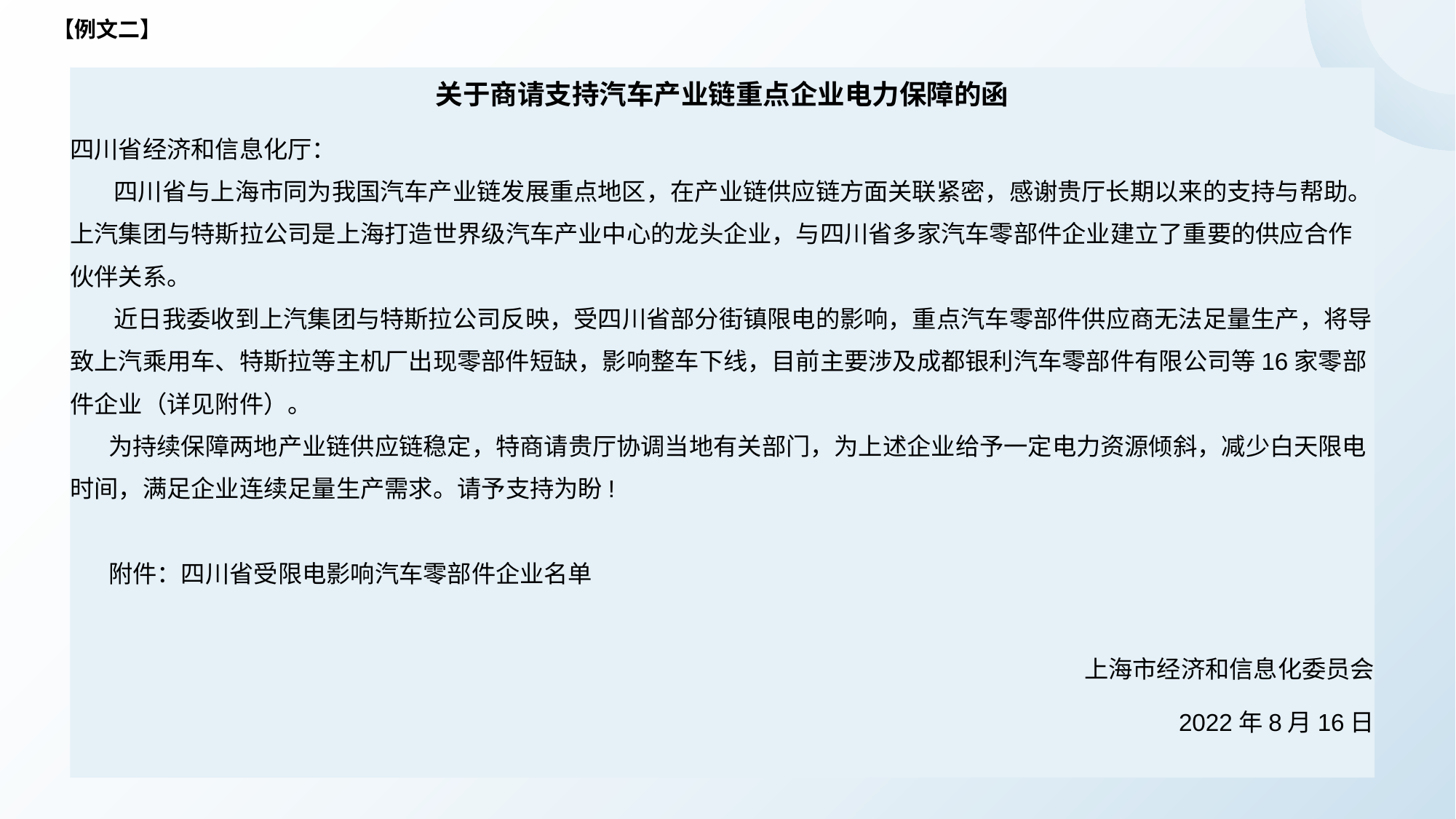

【例文二】
关于商请支持汽车产业链重点企业电力保障的函
四川省经济和信息化厅：
       四川省与上海市同为我国汽车产业链发展重点地区，在产业链供应链方面关联紧密，感谢贵厅长期以来的支持与帮助。上汽集团与特斯拉公司是上海打造世界级汽车产业中心的龙头企业，与四川省多家汽车零部件企业建立了重要的供应合作伙伴关系。
       近日我委收到上汽集团与特斯拉公司反映，受四川省部分街镇限电的影响，重点汽车零部件供应商无法足量生产，将导致上汽乘用车、特斯拉等主机厂出现零部件短缺，影响整车下线，目前主要涉及成都银利汽车零部件有限公司等16家零部件企业（详见附件）。
      为持续保障两地产业链供应链稳定，特商请贵厅协调当地有关部门，为上述企业给予一定电力资源倾斜，减少白天限电时间，满足企业连续足量生产需求。请予支持为盼!

      附件：四川省受限电影响汽车零部件企业名单

上海市经济和信息化委员会
2022年8月16日